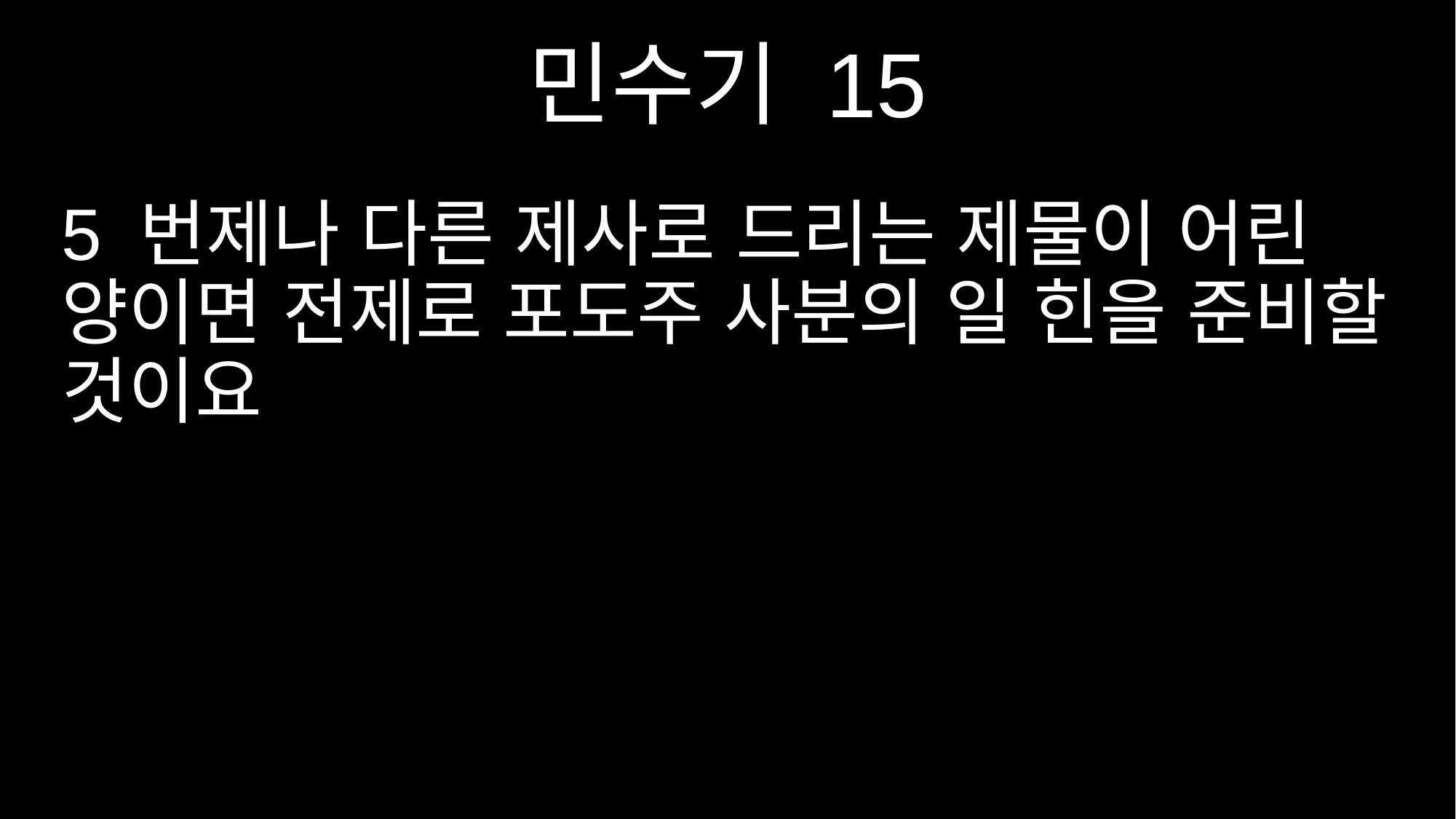

민수기 15
5 번제나 다른 제사로 드리는 제물이 어린 양이면 전제로 포도주 사분의 일 힌을 준비할 것이요